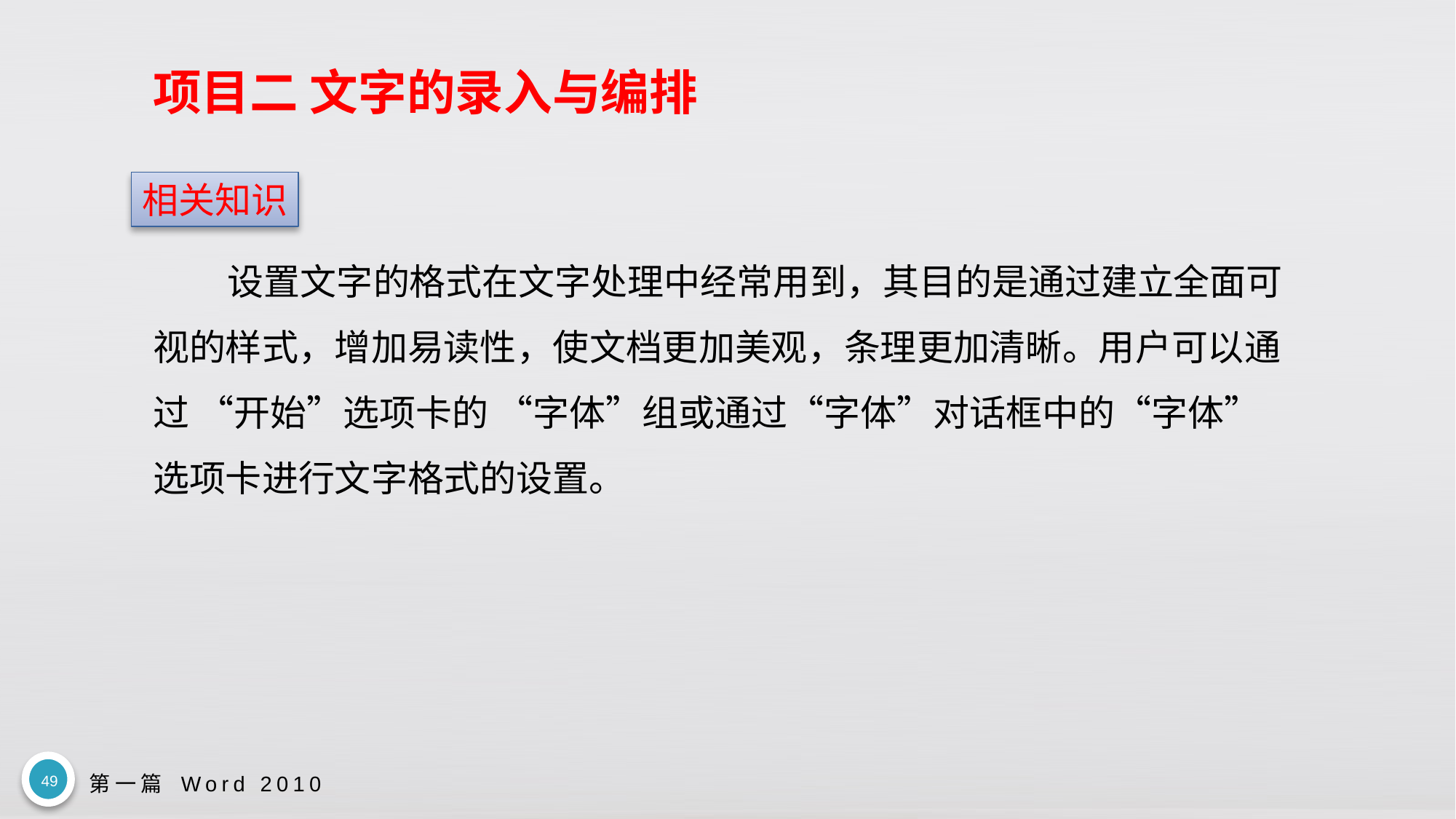

# 项目二 文字的录入与编排
相关知识
设置文字的格式在文字处理中经常用到，其目的是通过建立全面可视的样式，增加易读性，使文档更加美观，条理更加清晰。用户可以通过 “开始”选项卡的 “字体”组或通过“字体”对话框中的“字体”选项卡进行文字格式的设置。
49